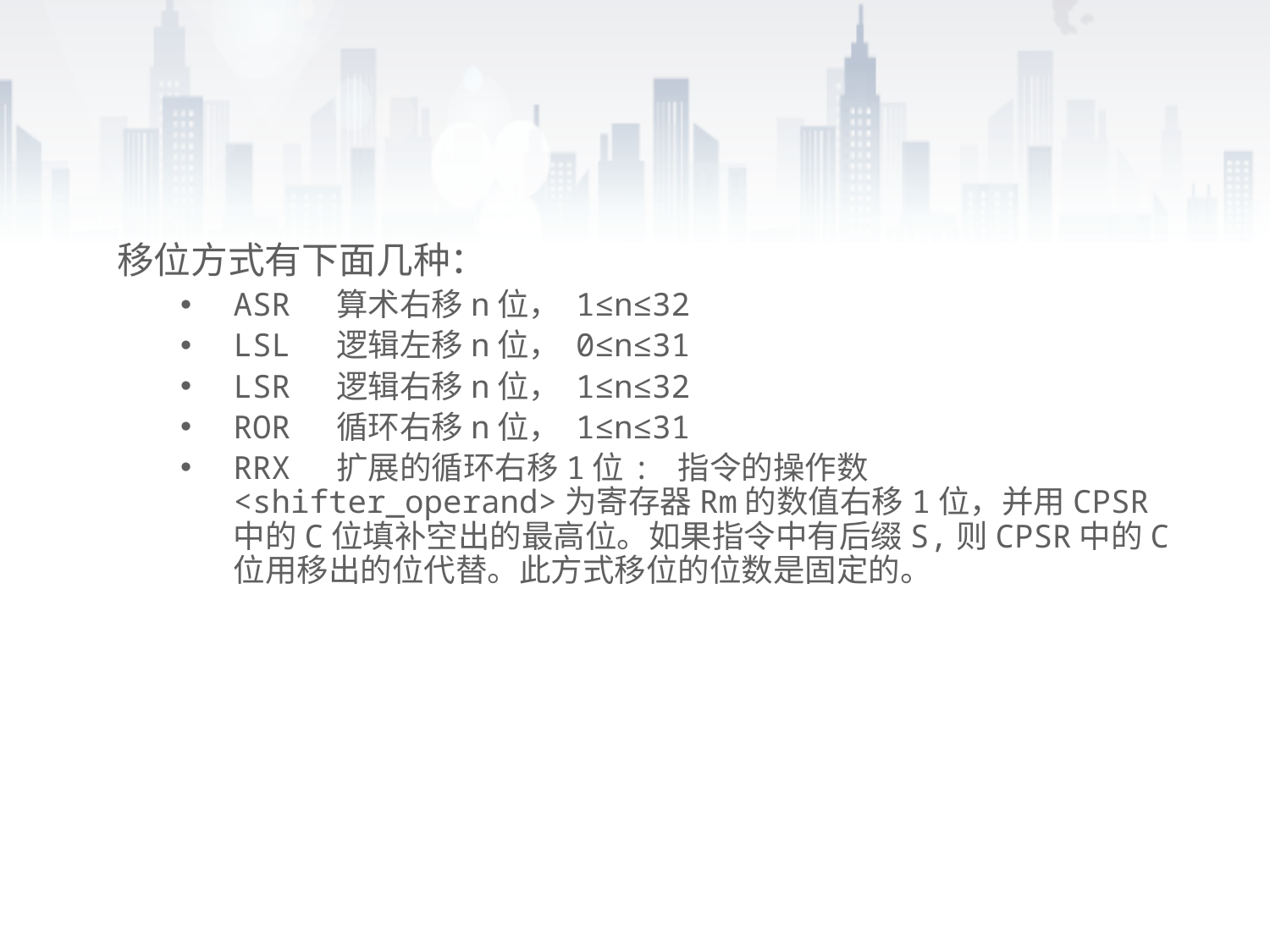

移位方式有下面几种：
ASR  算术右移n位， 1≤n≤32
LSL  逻辑左移n位， 0≤n≤31
LSR  逻辑右移n位， 1≤n≤32
ROR  循环右移n位， 1≤n≤31
RRX  扩展的循环右移1位: 指令的操作数<shifter_operand>为寄存器Rm的数值右移1位，并用CPSR中的C位填补空出的最高位。如果指令中有后缀S,则CPSR中的C位用移出的位代替。此方式移位的位数是固定的。